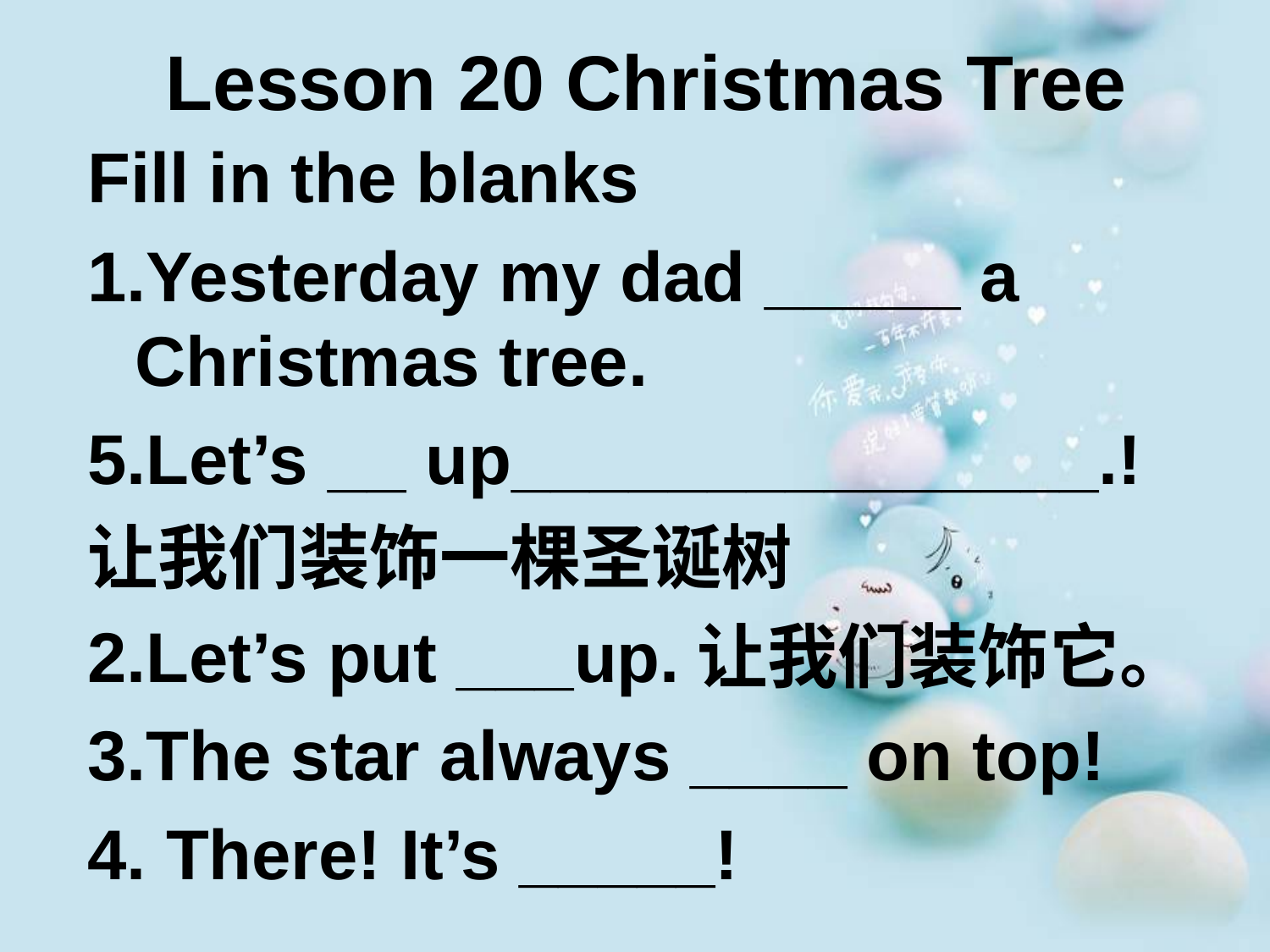

# Lesson 20 Christmas Tree
Fill in the blanks
1.Yesterday my dad _____ a Christmas tree.
5.Let’s __ up_______________.!
让我们装饰一棵圣诞树
2.Let’s put ___up.让我们装饰它。
3.The star always ____ on top!
4. There! It’s _____!